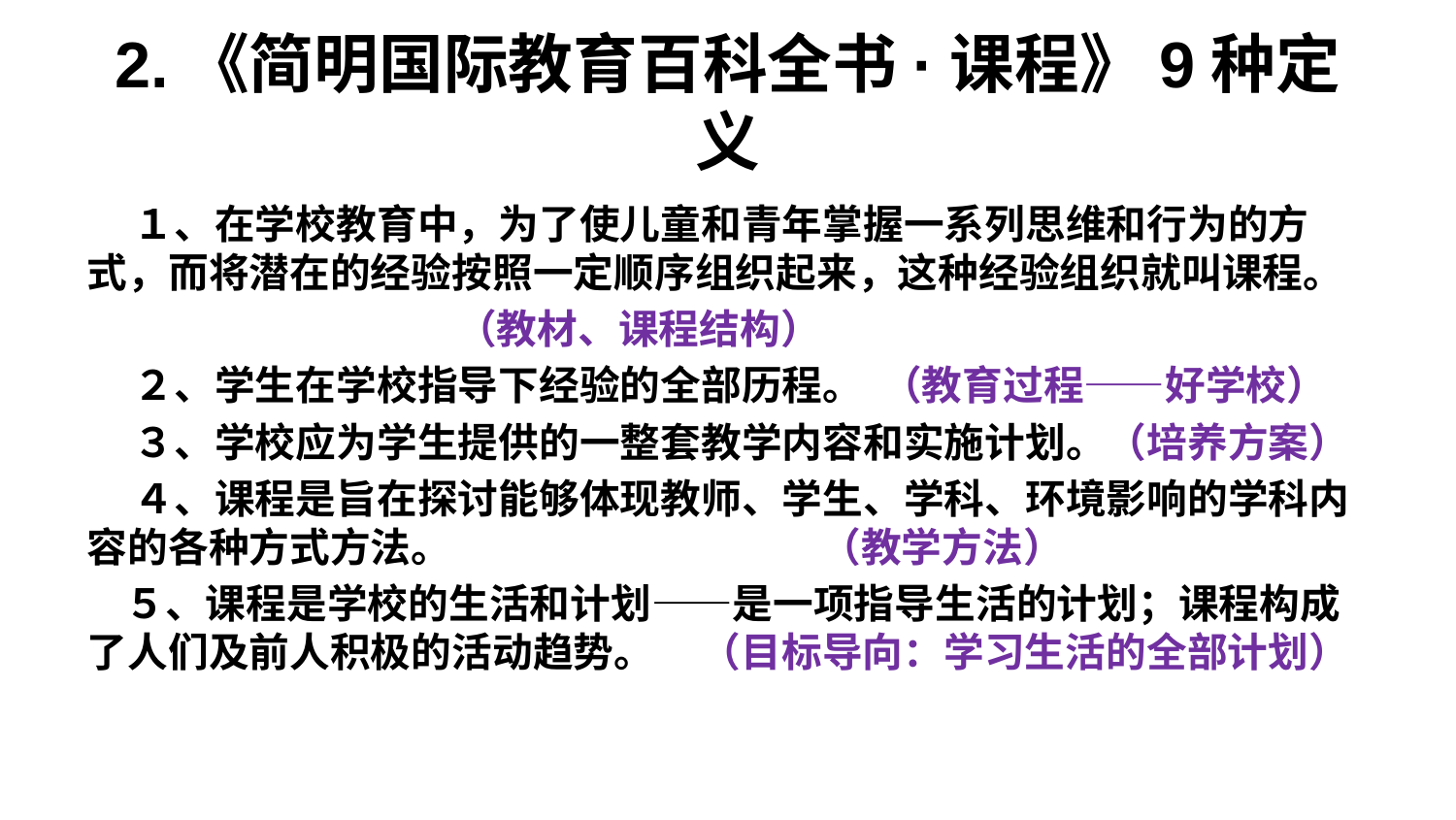

# 2.《简明国际教育百科全书·课程》9种定义
    １、在学校教育中，为了使儿童和青年掌握一系列思维和行为的方式，而将潜在的经验按照一定顺序组织起来，这种经验组织就叫课程。
                                       （教材、课程结构）
    ２、学生在学校指导下经验的全部历程。  （教育过程——好学校）
    ３、学校应为学生提供的一整套教学内容和实施计划。（培养方案）
    ４、课程是旨在探讨能够体现教师、学生、学科、环境影响的学科内容的各种方式方法。                                        （教学方法）
   ５、课程是学校的生活和计划——是一项指导生活的计划；课程构成了人们及前人积极的活动趋势。     （目标导向：学习生活的全部计划）